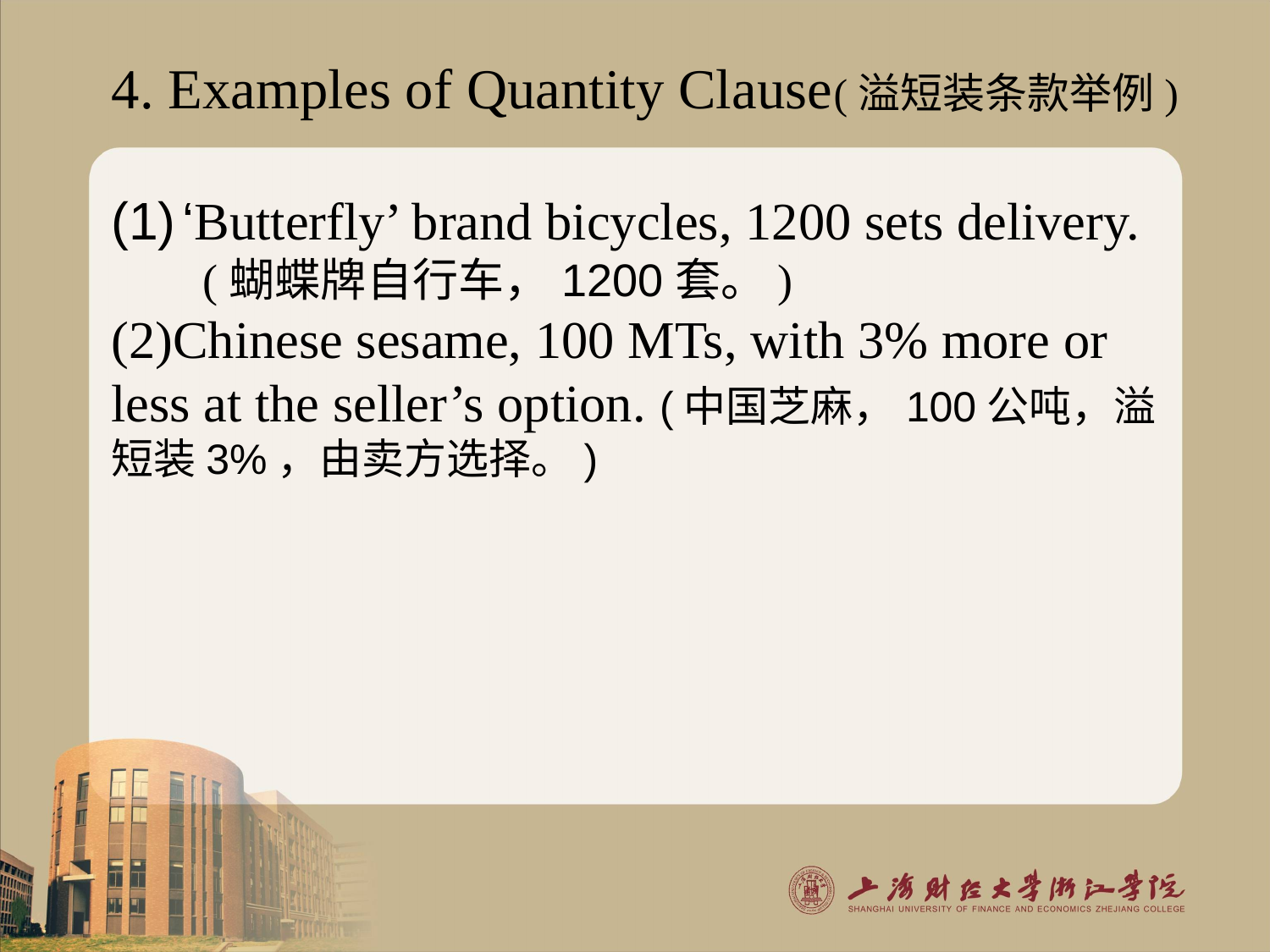

4. Examples of Quantity Clause(溢短装条款举例)

‘Butterfly’ brand bicycles, 1200 sets delivery.
        (蝴蝶牌自行车，1200套。)
(2)Chinese sesame, 100 MTs, with 3% more or less at the seller’s option. (中国芝麻，100公吨，溢短装3%，由卖方选择。)